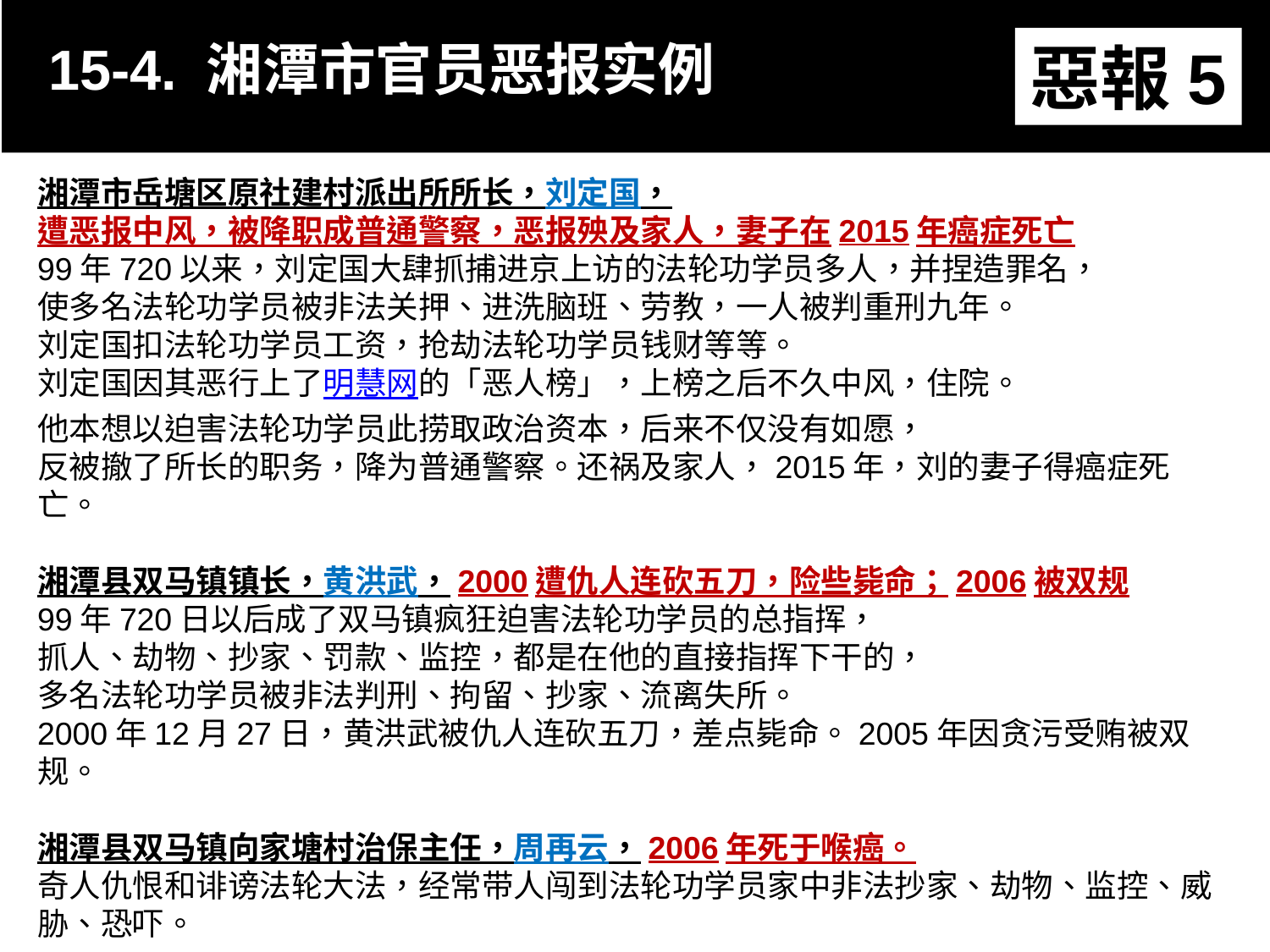

15-4. 湘潭市官员恶报实例
惡報5
湘潭市岳塘区原社建村派出所所长，刘定国，
遭恶报中风，被降职成普通警察，恶报殃及家人，妻子在2015年癌症死亡
99年720以来，刘定国大肆抓捕进京上访的法轮功学员多人，并捏造罪名，
使多名法轮功学员被非法关押、进洗脑班、劳教，一人被判重刑九年。
刘定国扣法轮功学员工资，抢劫法轮功学员钱财等等。
刘定国因其恶行上了明慧网的「恶人榜」，上榜之后不久中风，住院。
他本想以迫害法轮功学员此捞取政治资本，后来不仅没有如愿，
反被撤了所长的职务，降为普通警察。还祸及家人，2015年，刘的妻子得癌症死亡。

湘潭县双马镇镇长，黄洪武，2000遭仇人连砍五刀，险些毙命；2006被双规
99年720日以后成了双马镇疯狂迫害法轮功学员的总指挥，
抓人、劫物、抄家、罚款、监控，都是在他的直接指挥下干的，
多名法轮功学员被非法判刑、拘留、抄家、流离失所。
2000年12月27日，黄洪武被仇人连砍五刀，差点毙命。2005年因贪污受贿被双规。

湘潭县双马镇向家塘村治保主任，周再云，2006年死于喉癌。
奇人仇恨和诽谤法轮大法，经常带人闯到法轮功学员家中非法抄家、劫物、监控、威胁、恐吓。